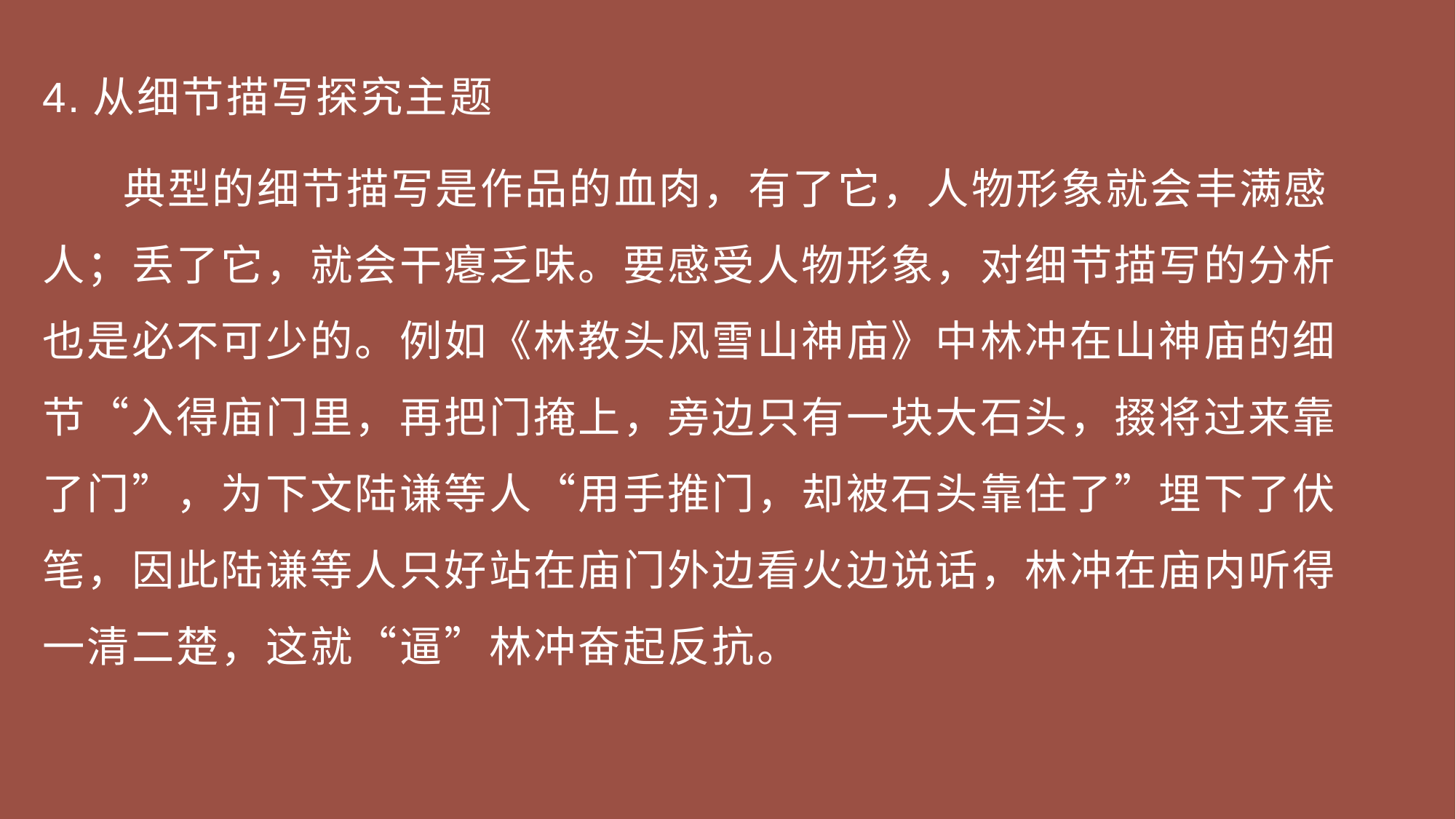

4.从细节描写探究主题
      典型的细节描写是作品的血肉，有了它，人物形象就会丰满感人；丢了它，就会干瘪乏味。要感受人物形象，对细节描写的分析也是必不可少的。例如《林教头风雪山神庙》中林冲在山神庙的细节“入得庙门里，再把门掩上，旁边只有一块大石头，掇将过来靠了门”，为下文陆谦等人“用手推门，却被石头靠住了”埋下了伏笔，因此陆谦等人只好站在庙门外边看火边说话，林冲在庙内听得一清二楚，这就“逼”林冲奋起反抗。